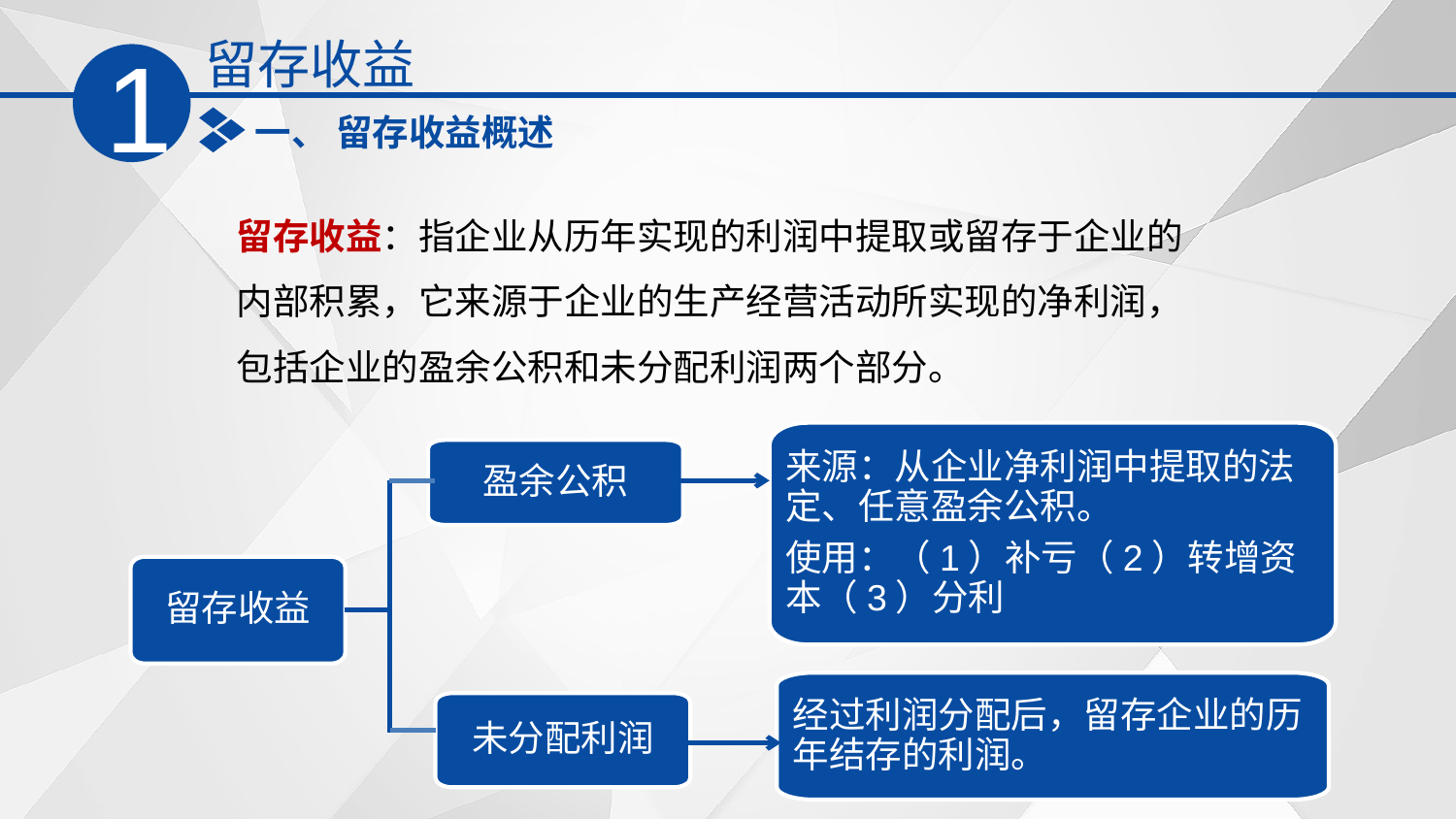

留存收益
1

一、 留存收益概述

留存收益：指企业从历年实现的利润中提取或留存于企业的内部积累，它来源于企业的生产经营活动所实现的净利润，包括企业的盈余公积和未分配利润两个部分。
来源：从企业净利润中提取的法定、任意盈余公积。
使用：（1）补亏（2）转增资本（3）分利
盈余公积
留存收益
经过利润分配后，留存企业的历年结存的利润。
未分配利润